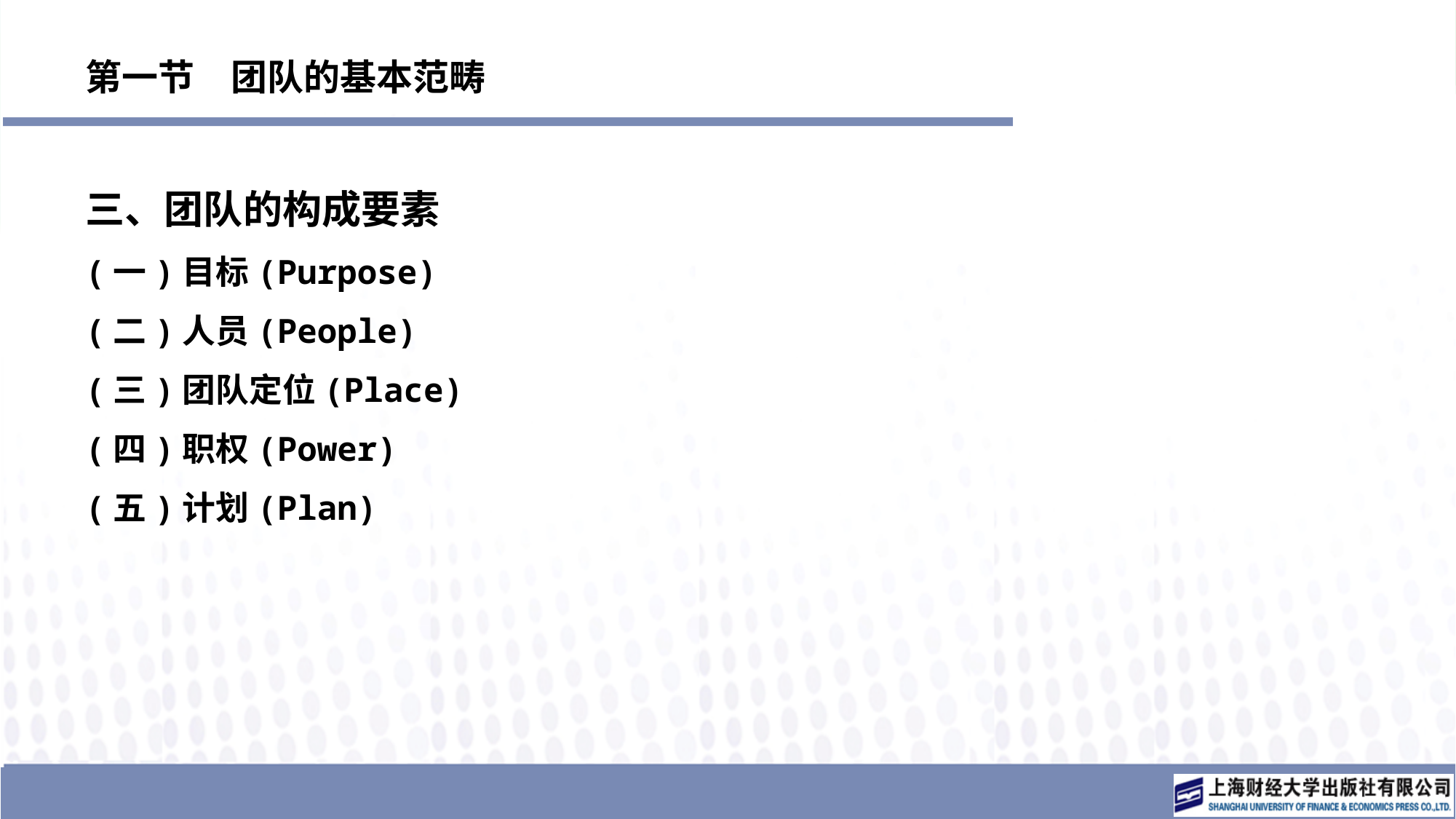

# 第一节　团队的基本范畴
三、团队的构成要素
(一)目标(Purpose)
(二)人员(People)
(三)团队定位(Place)
(四)职权(Power)
(五)计划(Plan)